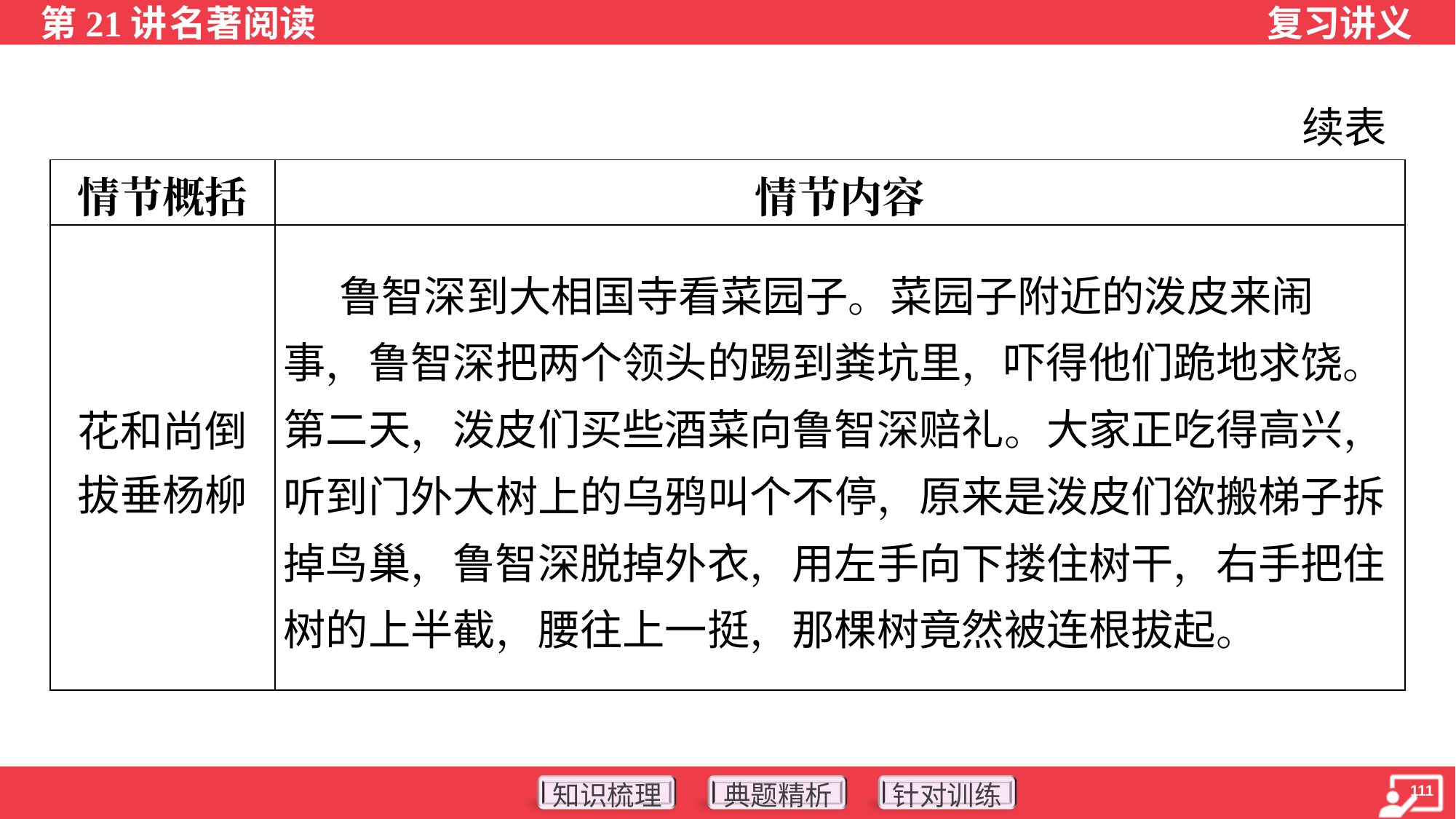

续表
| 情节概括 | 情节内容 |
| --- | --- |
| 花和尚倒 拔垂杨柳 | 鲁智深到大相国寺看菜园子。菜园子附近的泼皮来闹事，鲁智深把两个领头的踢到粪坑里，吓得他们跪地求饶。第二天，泼皮们买些酒菜向鲁智深赔礼。大家正吃得高兴，听到门外大树上的乌鸦叫个不停，原来是泼皮们欲搬梯子拆掉鸟巢，鲁智深脱掉外衣，用左手向下搂住树干，右手把住树的上半截，腰往上一挺，那棵树竟然被连根拔起。 |